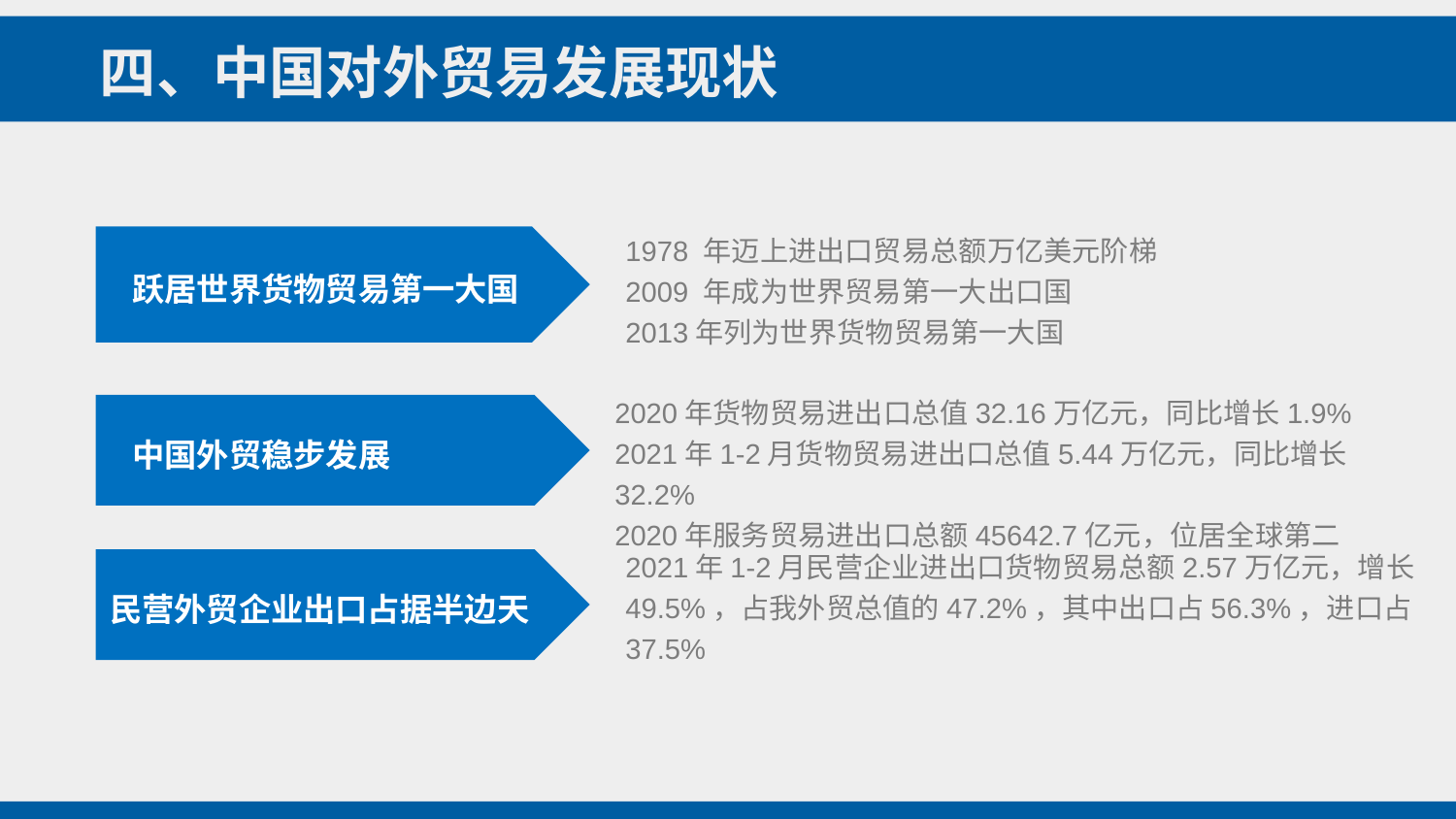

四、中国对外贸易发展现状
1978 年迈上进出口贸易总额万亿美元阶梯
2009 年成为世界贸易第一大出口国
2013年列为世界货物贸易第一大国
  跃居世界货物贸易第一大国
2020年货物贸易进出口总值32.16万亿元，同比增长1.9%
2021年1-2月货物贸易进出口总值5.44万亿元，同比增长32.2%
2020年服务贸易进出口总额45642.7亿元，位居全球第二
  中国外贸稳步发展
2021年1-2月民营企业进出口货物贸易总额2.57万亿元，增长49.5%，占我外贸总值的47.2%，其中出口占56.3%，进口占37.5%
民营外贸企业出口占据半边天